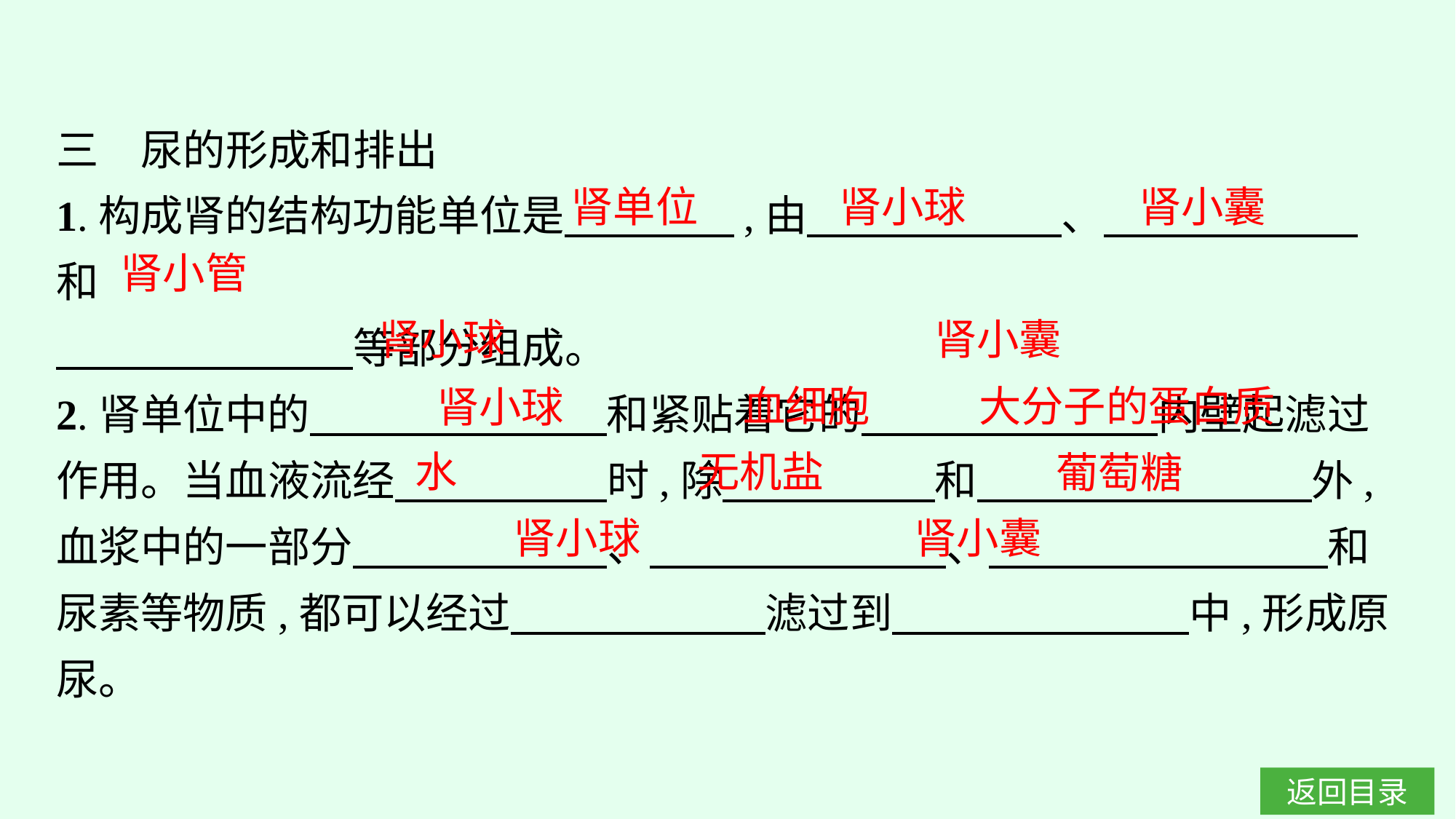

三　尿的形成和排出
1.构成肾的结构功能单位是　　　　,由　　　　　　、　　　　　　和
　　　　　　　等部分组成。
2.肾单位中的　　　　　　　和紧贴着它的　　　　　　　内壁起滤过作用。当血液流经　　　　　时,除　　　　　和　　    　　　　　外,血浆中的一部分　　　　　　、　　　　　　　、　　　　　　　　和尿素等物质,都可以经过　　　　　　滤过到　　　　　　　中,形成原尿。
肾单位
肾小球
肾小囊
肾小管
肾小球
肾小囊
血细胞
大分子的蛋白质
肾小球
水
无机盐
葡萄糖
肾小球
肾小囊